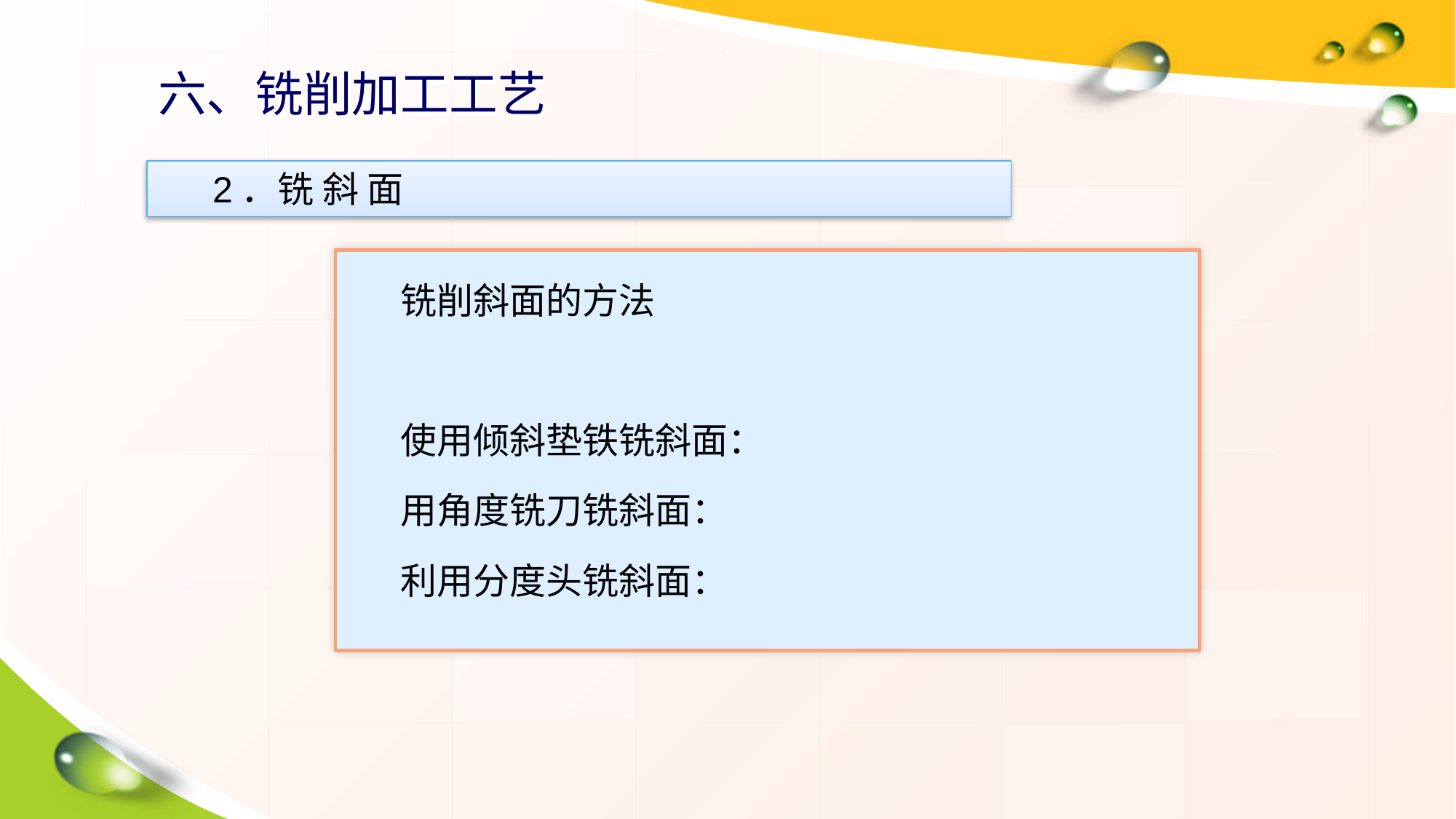

# 六、铣削加工工艺
2．铣 斜 面

铣削斜面的方法

使用倾斜垫铁铣斜面：
用角度铣刀铣斜面：
利用分度头铣斜面：